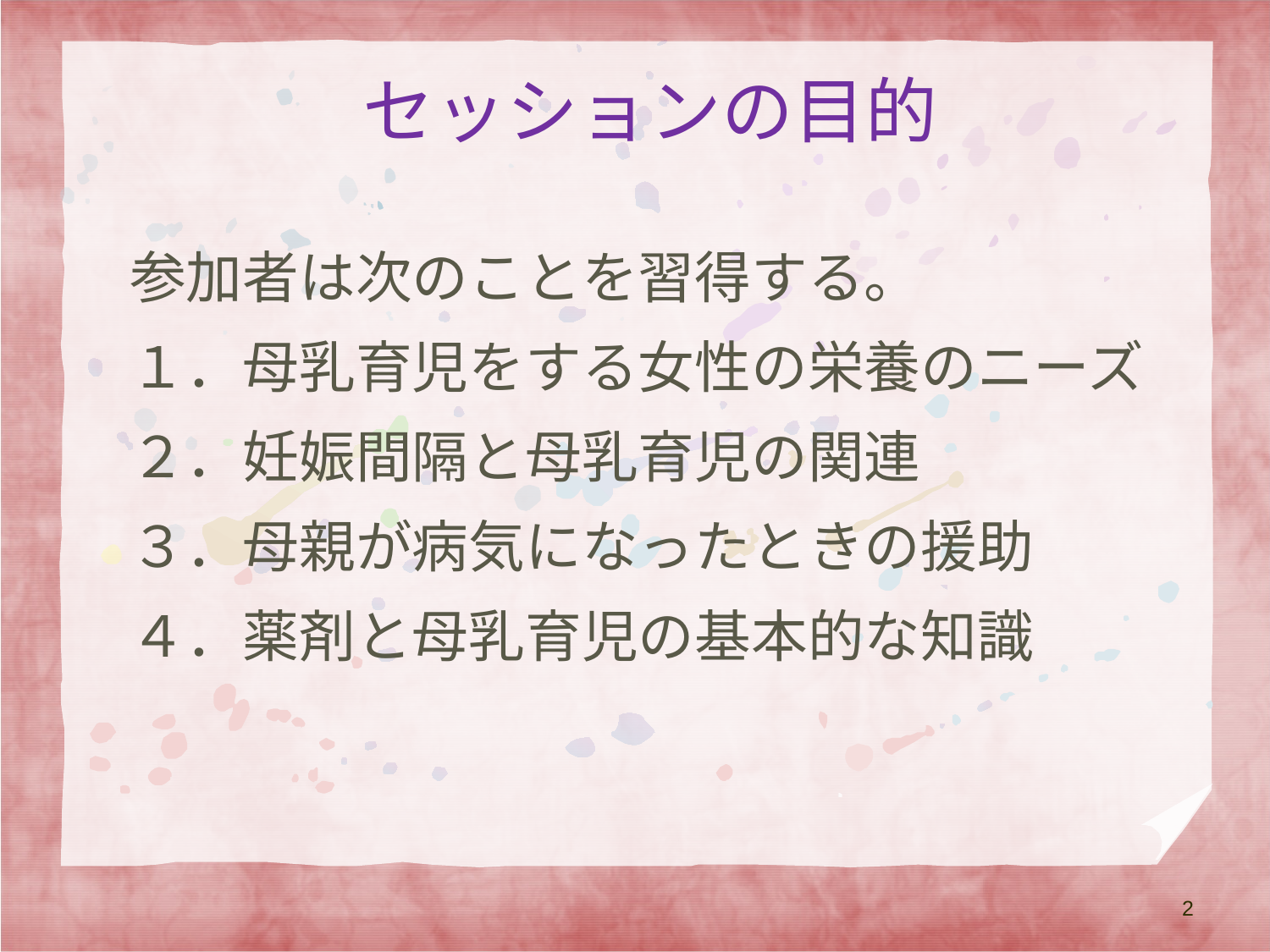

# セッションの目的
参加者は次のことを習得する。
１．母乳育児をする女性の栄養のニーズ
２．妊娠間隔と母乳育児の関連
３．母親が病気になったときの援助
４．薬剤と母乳育児の基本的な知識

2